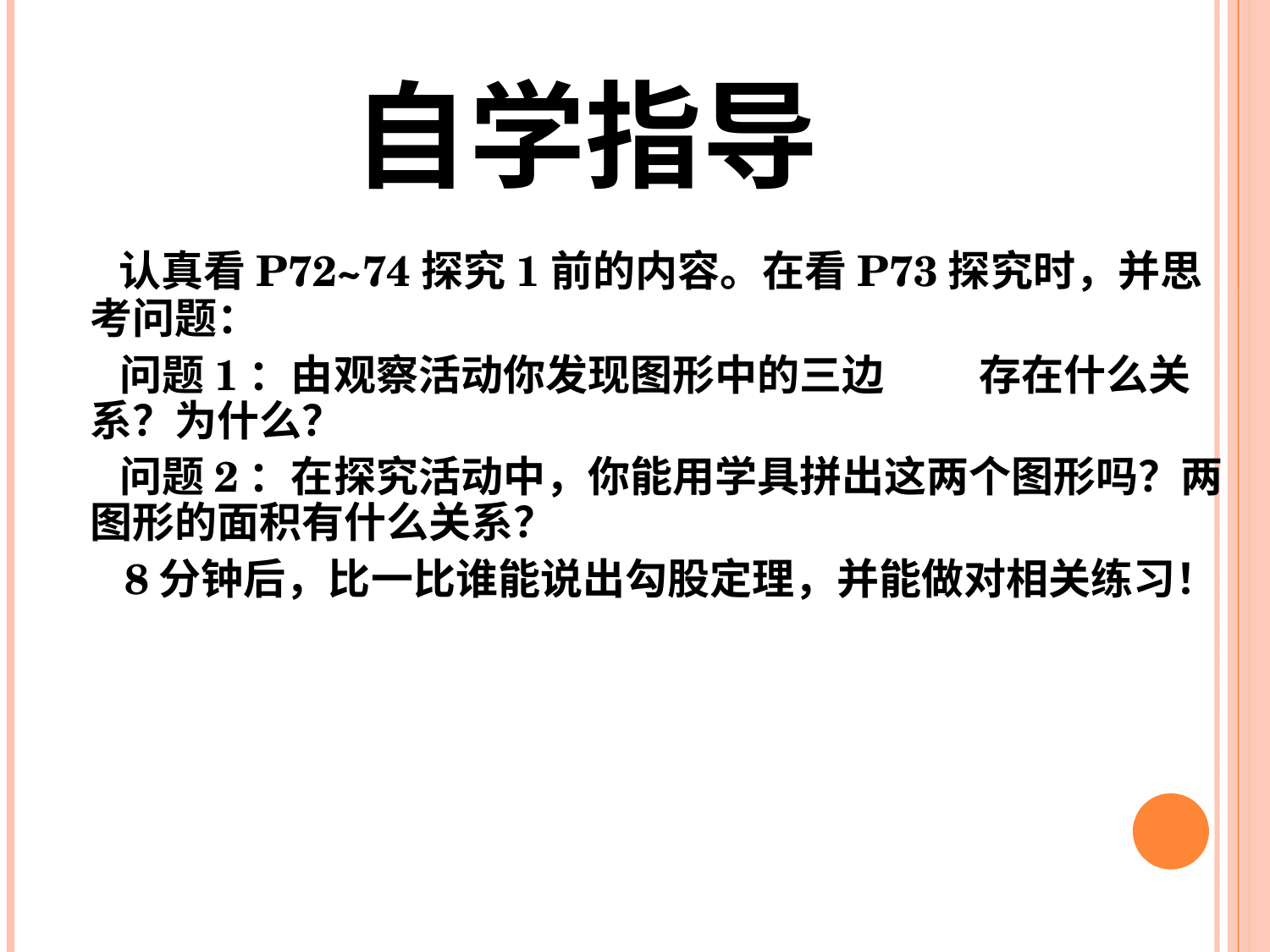

# 自学指导
     认真看P72~74探究1前的内容。在看P73探究时，并思考问题：
      问题1：由观察活动你发现图形中的三边          存在什么关系？为什么？
      问题2：在探究活动中，你能用学具拼出这两个图形吗？两图形的面积有什么关系？
      8分钟后，比一比谁能说出勾股定理，并能做对相关练习！